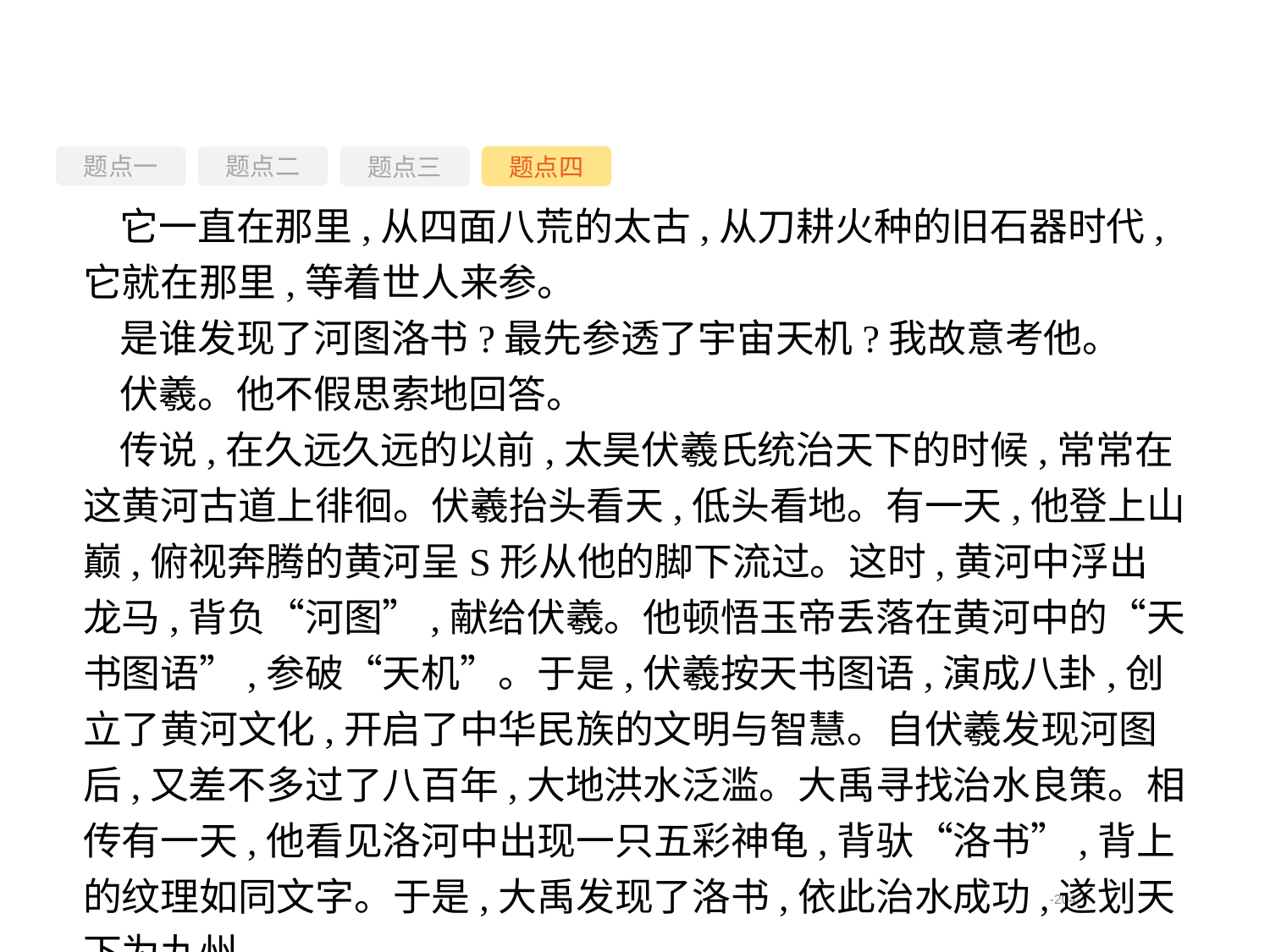

题点一
题点三
题点四
题点二
它一直在那里,从四面八荒的太古,从刀耕火种的旧石器时代,它就在那里,等着世人来参。
是谁发现了河图洛书?最先参透了宇宙天机?我故意考他。
伏羲。他不假思索地回答。
传说,在久远久远的以前,太昊伏羲氏统治天下的时候,常常在这黄河古道上徘徊。伏羲抬头看天,低头看地。有一天,他登上山巅,俯视奔腾的黄河呈S形从他的脚下流过。这时,黄河中浮出龙马,背负“河图”,献给伏羲。他顿悟玉帝丢落在黄河中的“天书图语”,参破“天机”。于是,伏羲按天书图语,演成八卦,创立了黄河文化,开启了中华民族的文明与智慧。自伏羲发现河图后,又差不多过了八百年,大地洪水泛滥。大禹寻找治水良策。相传有一天,他看见洛河中出现一只五彩神龟,背驮“洛书”,背上的纹理如同文字。于是,大禹发现了洛书,依此治水成功,遂划天下为九州。
-204-